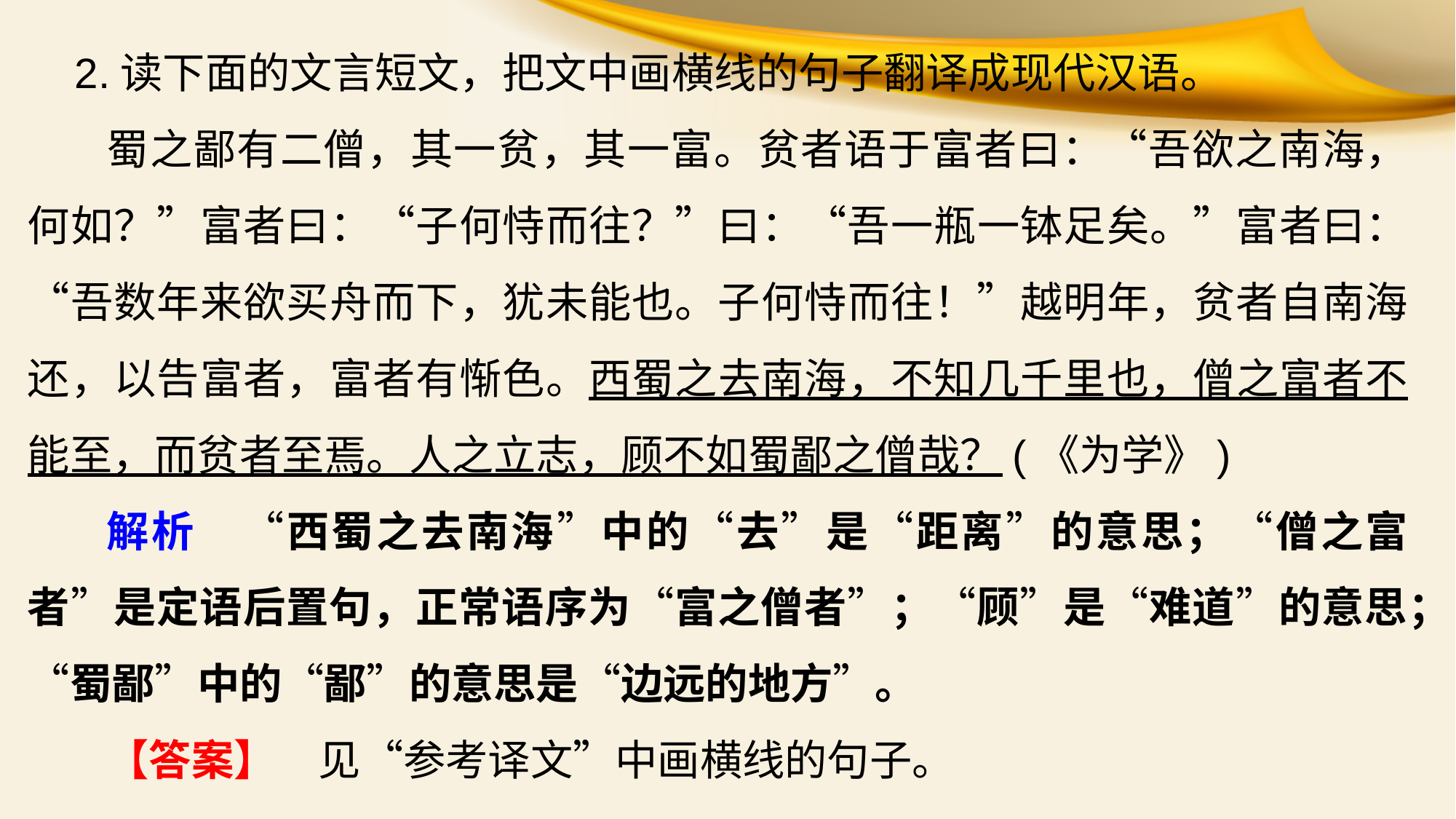

2.读下面的文言短文，把文中画横线的句子翻译成现代汉语。
蜀之鄙有二僧，其一贫，其一富。贫者语于富者曰：“吾欲之南海，何如？”富者曰：“子何恃而往？”曰：“吾一瓶一钵足矣。”富者曰：“吾数年来欲买舟而下，犹未能也。子何恃而往！”越明年，贫者自南海还，以告富者，富者有惭色。西蜀之去南海，不知几千里也，僧之富者不能至，而贫者至焉。人之立志，顾不如蜀鄙之僧哉？(《为学》)
解析　“西蜀之去南海”中的“去”是“距离”的意思；“僧之富者”是定语后置句，正常语序为“富之僧者”；“顾”是“难道”的意思；“蜀鄙”中的“鄙”的意思是“边远的地方”。
【答案】　见“参考译文”中画横线的句子。